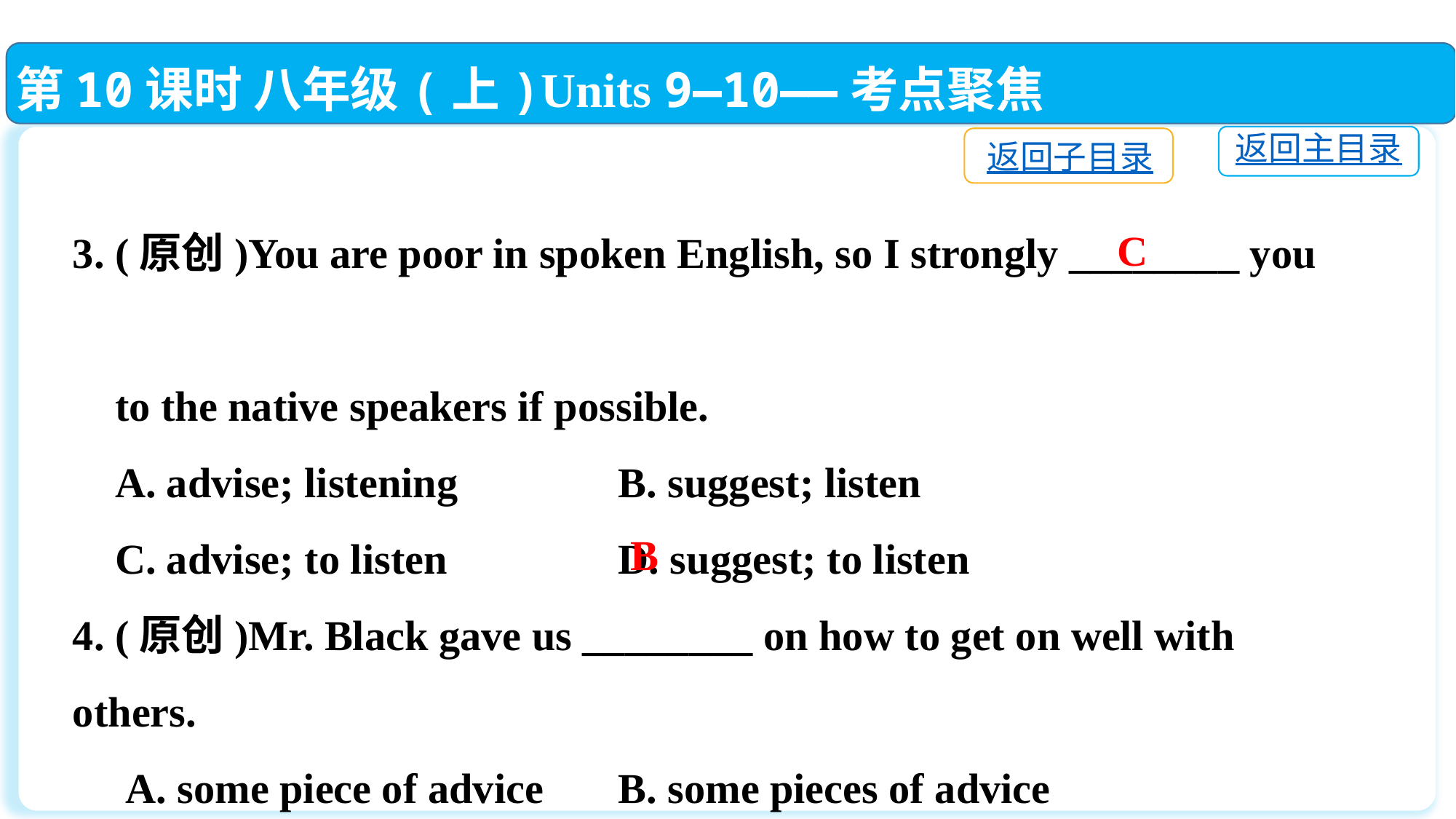

第10课时 八年级(上)Units 9—10——考点聚焦
返回主目录

返回子目录
3. (原创)You are poor in spoken English, so I strongly ________ you
    to the native speakers if possible.
    A. advise; listening		B. suggest; listen
    C. advise; to listen		D. suggest; to listen
4. (原创)Mr. Black gave us ________ on how to get on well with others.
     A. some piece of advice	B. some pieces of advice
    C. some piece of advices	D. some pieces of advices
C
B